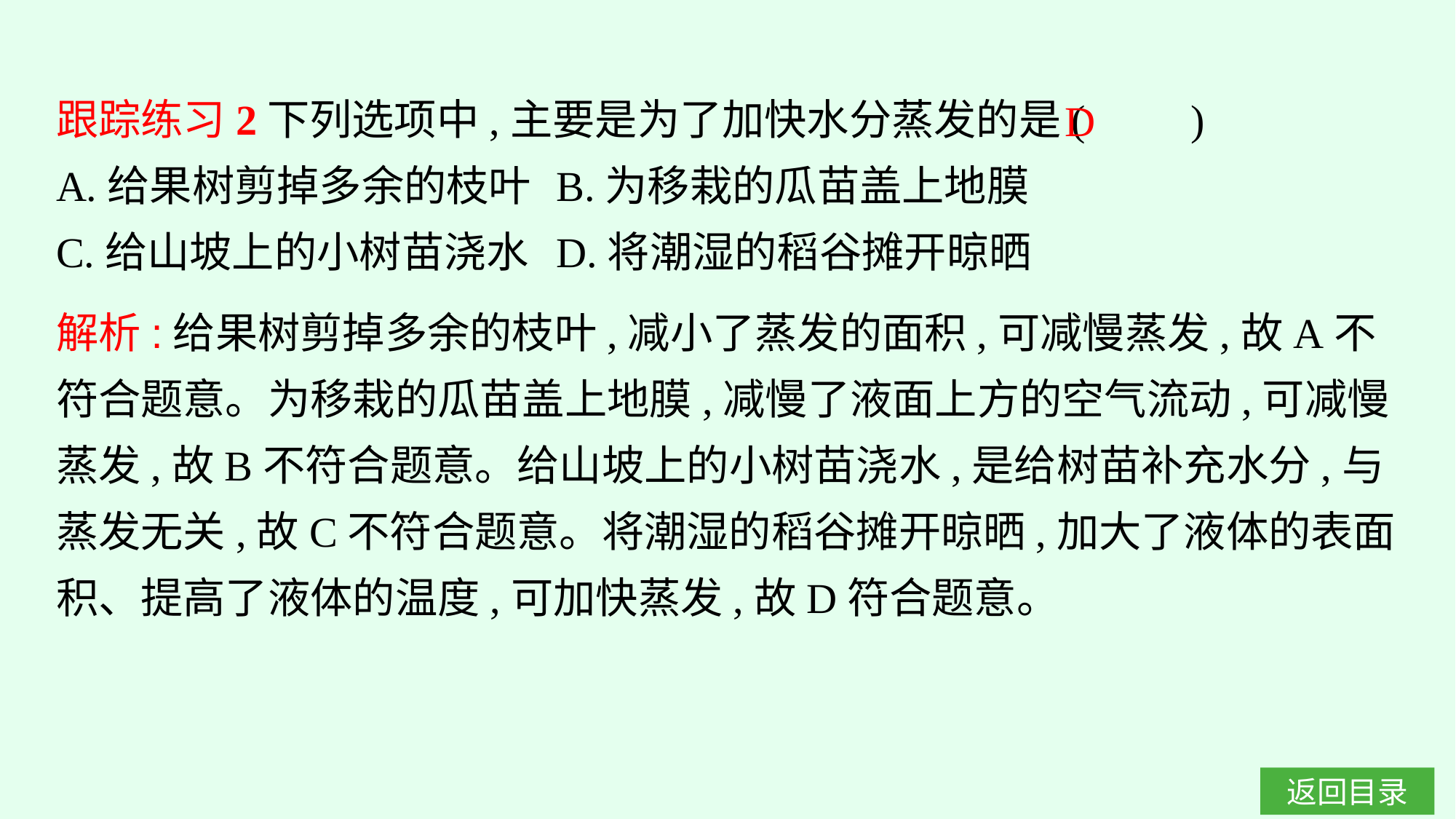

跟踪练习2下列选项中,主要是为了加快水分蒸发的是(　　)
A.给果树剪掉多余的枝叶	B.为移栽的瓜苗盖上地膜
C.给山坡上的小树苗浇水	D.将潮湿的稻谷摊开晾晒
D
解析:给果树剪掉多余的枝叶,减小了蒸发的面积,可减慢蒸发,故A不符合题意。为移栽的瓜苗盖上地膜,减慢了液面上方的空气流动,可减慢蒸发,故B不符合题意。给山坡上的小树苗浇水,是给树苗补充水分,与蒸发无关,故C不符合题意。将潮湿的稻谷摊开晾晒,加大了液体的表面积、提高了液体的温度,可加快蒸发,故D符合题意。